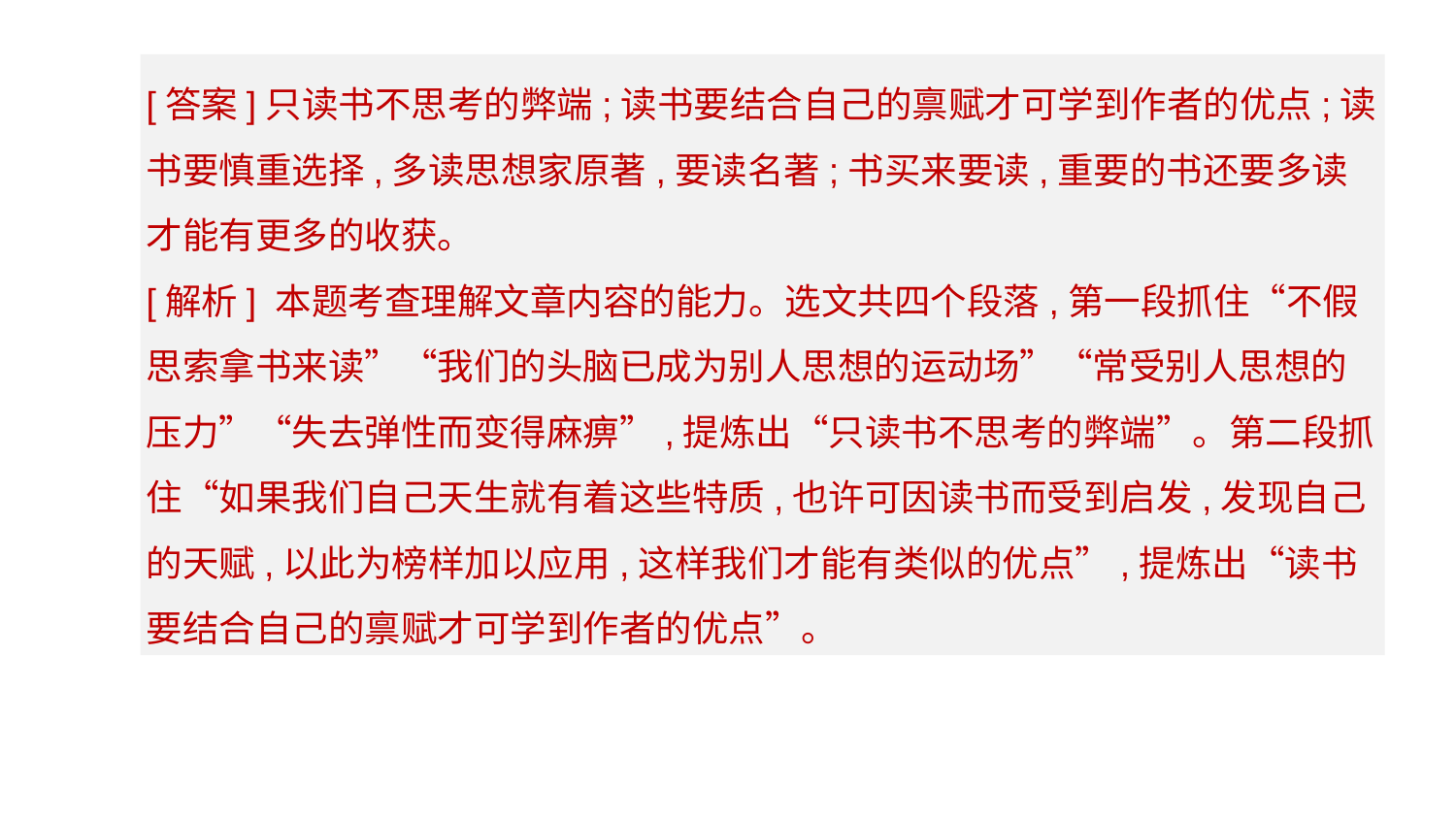

[答案]只读书不思考的弊端;读书要结合自己的禀赋才可学到作者的优点;读书要慎重选择,多读思想家原著,要读名著;书买来要读,重要的书还要多读才能有更多的收获。
[解析] 本题考查理解文章内容的能力。选文共四个段落,第一段抓住“不假思索拿书来读”“我们的头脑已成为别人思想的运动场”“常受别人思想的压力”“失去弹性而变得麻痹”,提炼出“只读书不思考的弊端”。第二段抓住“如果我们自己天生就有着这些特质,也许可因读书而受到启发,发现自己的天赋,以此为榜样加以应用,这样我们才能有类似的优点”,提炼出“读书要结合自己的禀赋才可学到作者的优点”。